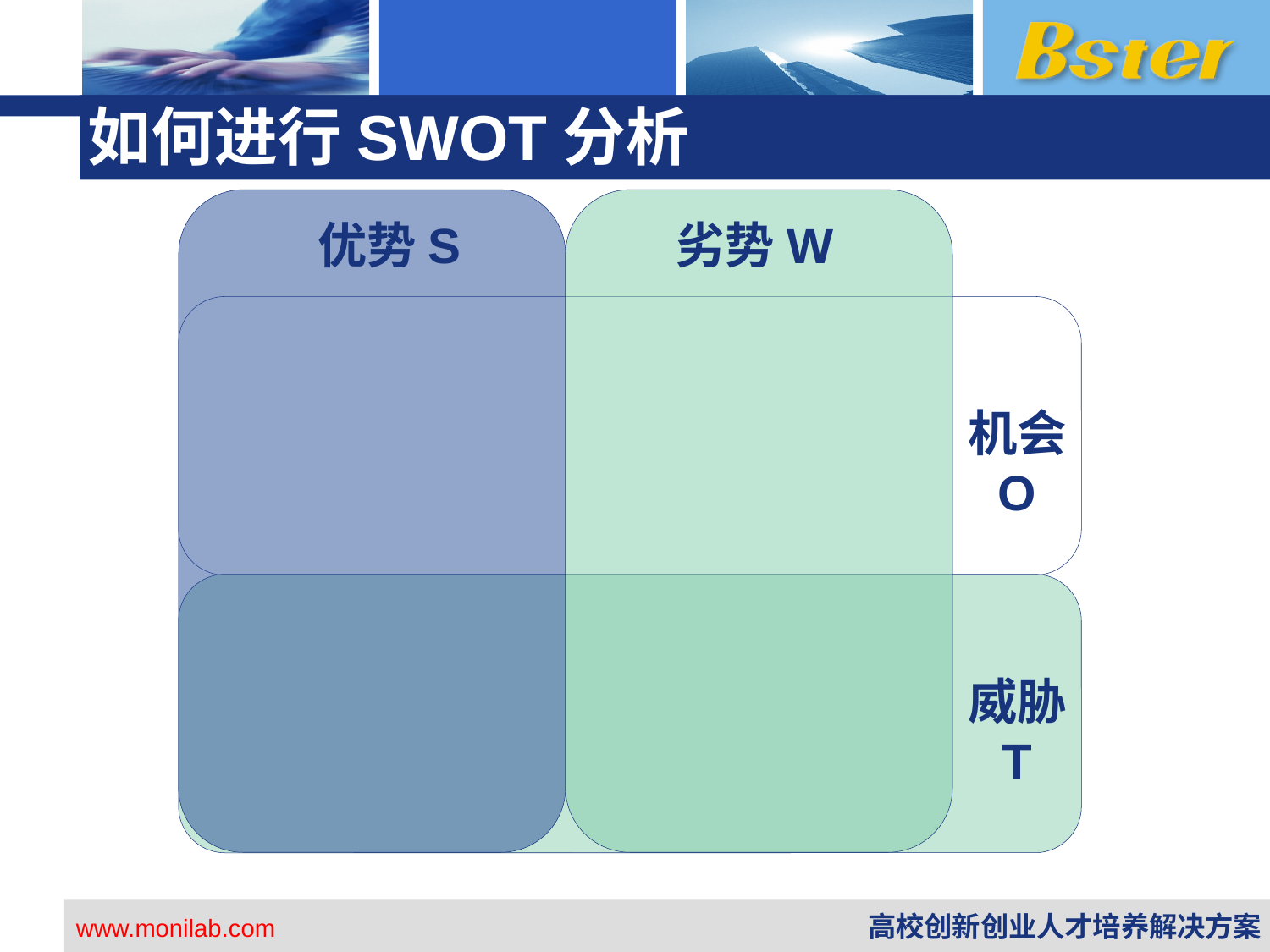

# 如何进行SWOT分析

劣势W
优势S

机会
O

威胁
T